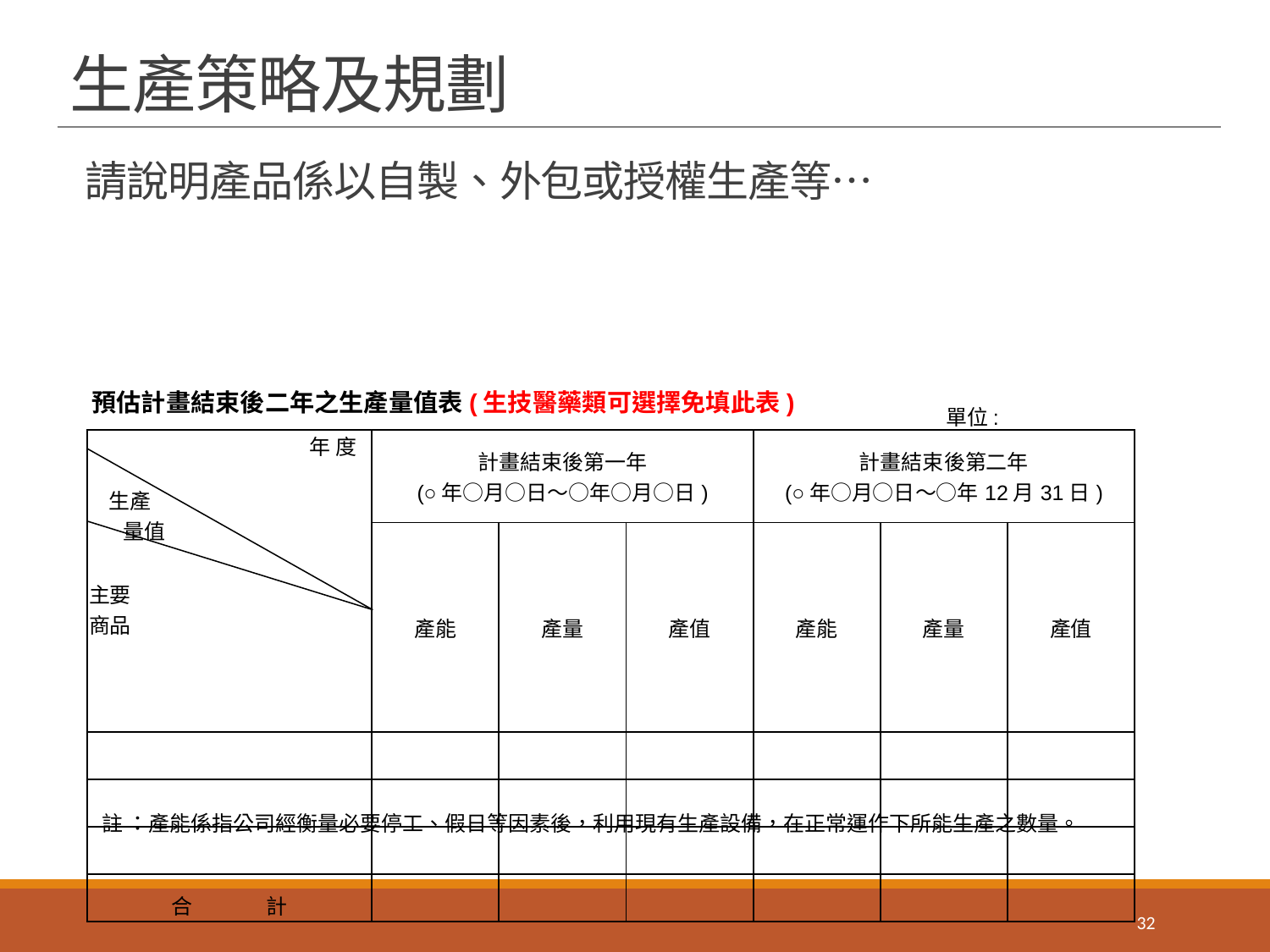

# 生產策略及規劃
 請說明產品係以自製、外包或授權生產等…
預估計畫結束後二年之生產量值表(生技醫藥類可選擇免填此表)

單位:
| 年 度 生產 量值 主要 商品 | 計畫結束後第一年 (○年○月○日～○年○月○日) |  |  | 計畫結束後第二年 (○年○月○日～○年12月31日) |  |  |
| --- | --- | --- | --- | --- | --- | --- |
|  | 產能 | 產量 | 產值 | 產能 | 產量 | 產值 |
|  |  |  |  |  |  |  |
|  |  |  |  |  |  |  |
|  |  |  |  |  |  |  |
| 合 計 |  |  |  |  |  |  |

註 ：產能係指公司經衡量必要停工、假日等因素後，利用現有生產設備，在正常運作下所能生產之數量。
32